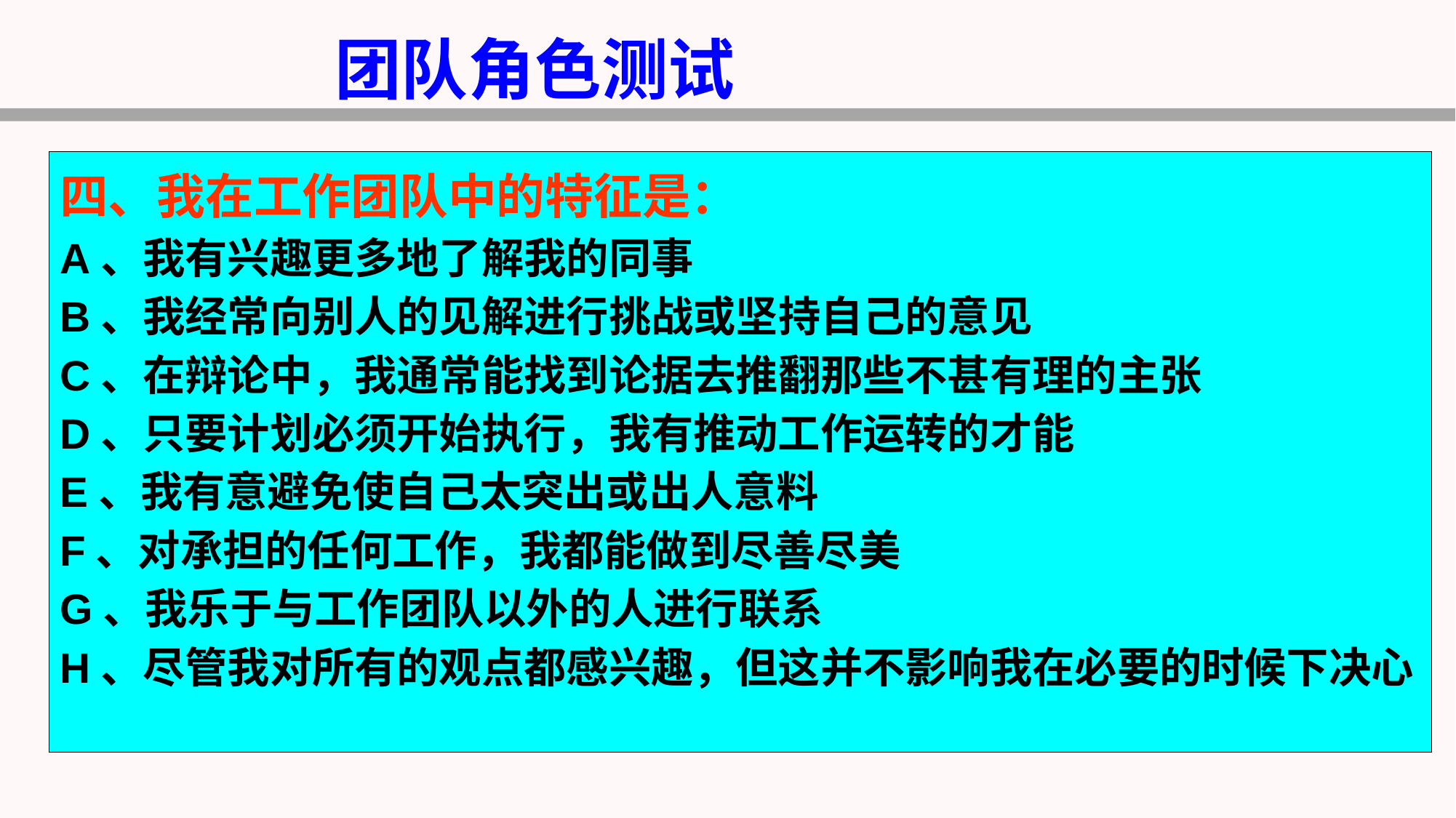

团队角色测试
四、我在工作团队中的特征是：
A、我有兴趣更多地了解我的同事
B、我经常向别人的见解进行挑战或坚持自己的意见
C、在辩论中，我通常能找到论据去推翻那些不甚有理的主张
D、只要计划必须开始执行，我有推动工作运转的才能
E、我有意避免使自己太突出或出人意料
F、对承担的任何工作，我都能做到尽善尽美
G、我乐于与工作团队以外的人进行联系
H、尽管我对所有的观点都感兴趣，但这并不影响我在必要的时候下决心